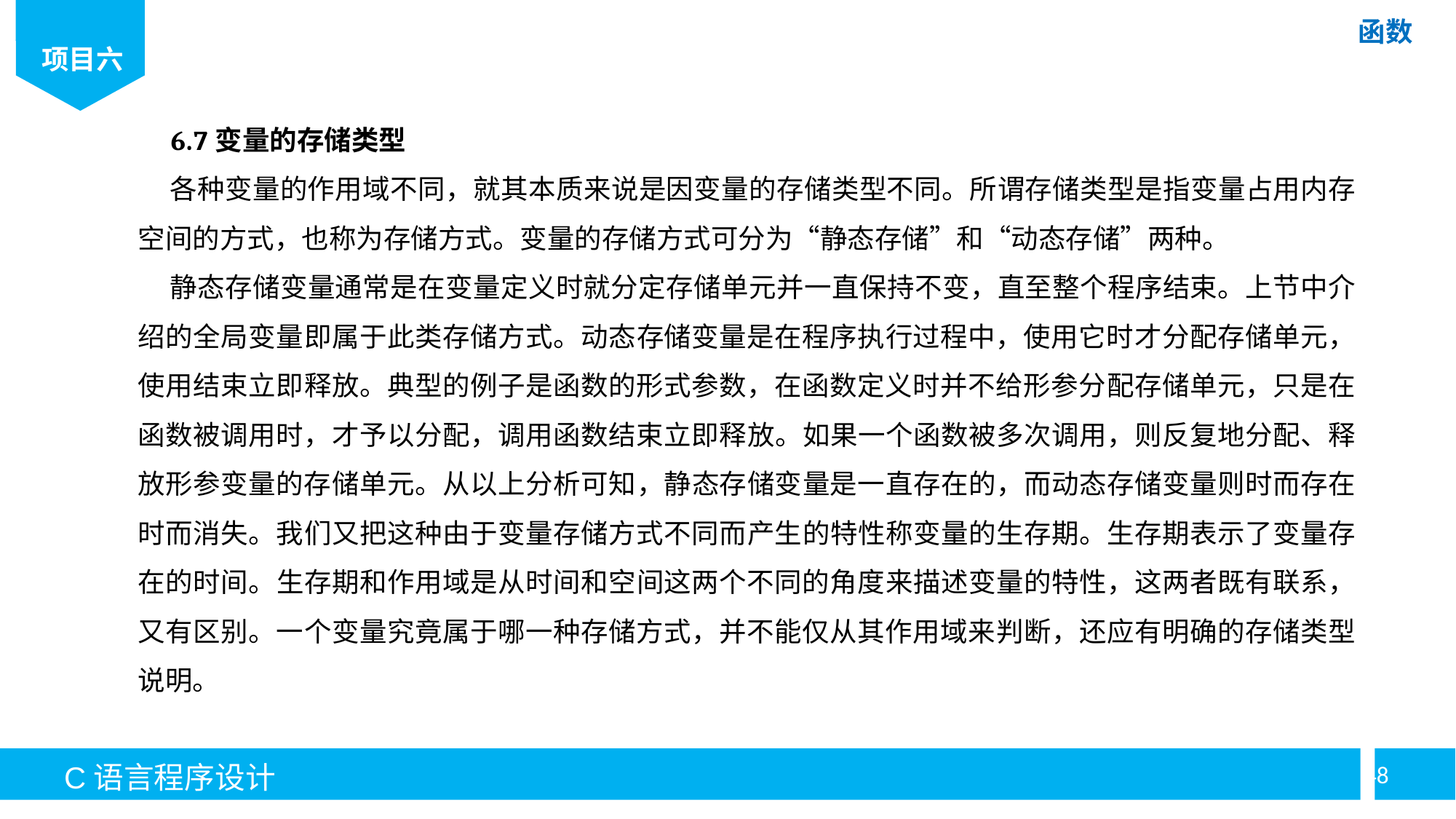

6.7变量的存储类型
各种变量的作用域不同，就其本质来说是因变量的存储类型不同。所谓存储类型是指变量占用内存空间的方式，也称为存储方式。变量的存储方式可分为“静态存储”和“动态存储”两种。
静态存储变量通常是在变量定义时就分定存储单元并一直保持不变，直至整个程序结束。上节中介绍的全局变量即属于此类存储方式。动态存储变量是在程序执行过程中，使用它时才分配存储单元，使用结束立即释放。典型的例子是函数的形式参数，在函数定义时并不给形参分配存储单元，只是在函数被调用时，才予以分配，调用函数结束立即释放。如果一个函数被多次调用，则反复地分配、释放形参变量的存储单元。从以上分析可知，静态存储变量是一直存在的，而动态存储变量则时而存在时而消失。我们又把这种由于变量存储方式不同而产生的特性称变量的生存期。生存期表示了变量存在的时间。生存期和作用域是从时间和空间这两个不同的角度来描述变量的特性，这两者既有联系，又有区别。一个变量究竟属于哪一种存储方式，并不能仅从其作用域来判断，还应有明确的存储类型说明。